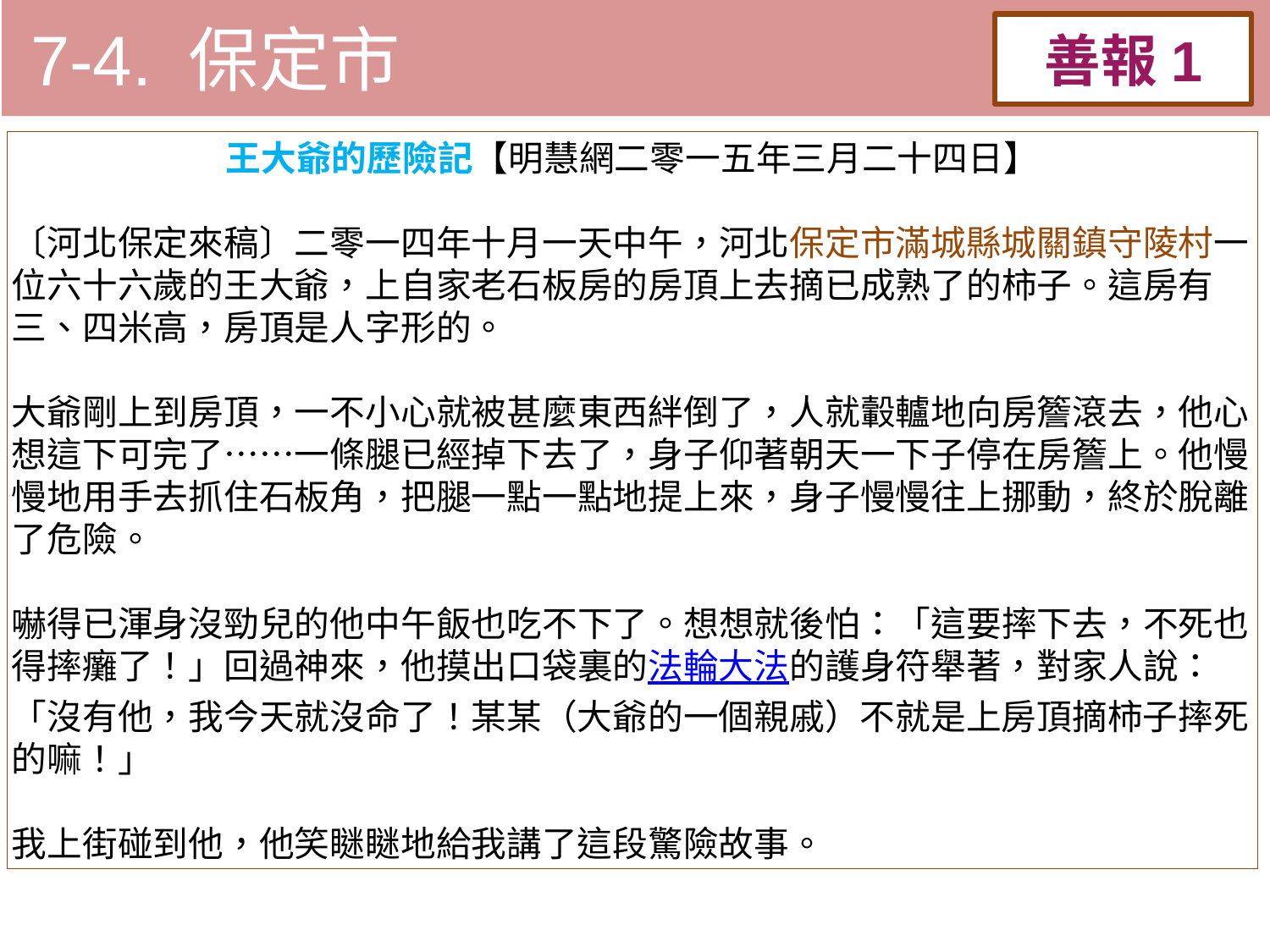

7-4. 保定市
善報1
11-3. XX市官員惡報實例
王大爺的歷險記【明慧網二零一五年三月二十四日】

〔河北保定來稿〕二零一四年十月一天中午，河北保定市滿城縣城關鎮守陵村一位六十六歲的王大爺，上自家老石板房的房頂上去摘已成熟了的柿子。這房有三、四米高，房頂是人字形的。

大爺剛上到房頂，一不小心就被甚麼東西絆倒了，人就轂轤地向房簷滾去，他心想這下可完了……一條腿已經掉下去了，身子仰著朝天一下子停在房簷上。他慢慢地用手去抓住石板角，把腿一點一點地提上來，身子慢慢往上挪動，終於脫離了危險。

嚇得已渾身沒勁兒的他中午飯也吃不下了。想想就後怕：「這要摔下去，不死也得摔癱了！」回過神來，他摸出口袋裏的法輪大法的護身符舉著，對家人說：「沒有他，我今天就沒命了！某某（大爺的一個親戚）不就是上房頂摘柿子摔死的嘛！」

我上街碰到他，他笑瞇瞇地給我講了這段驚險故事。